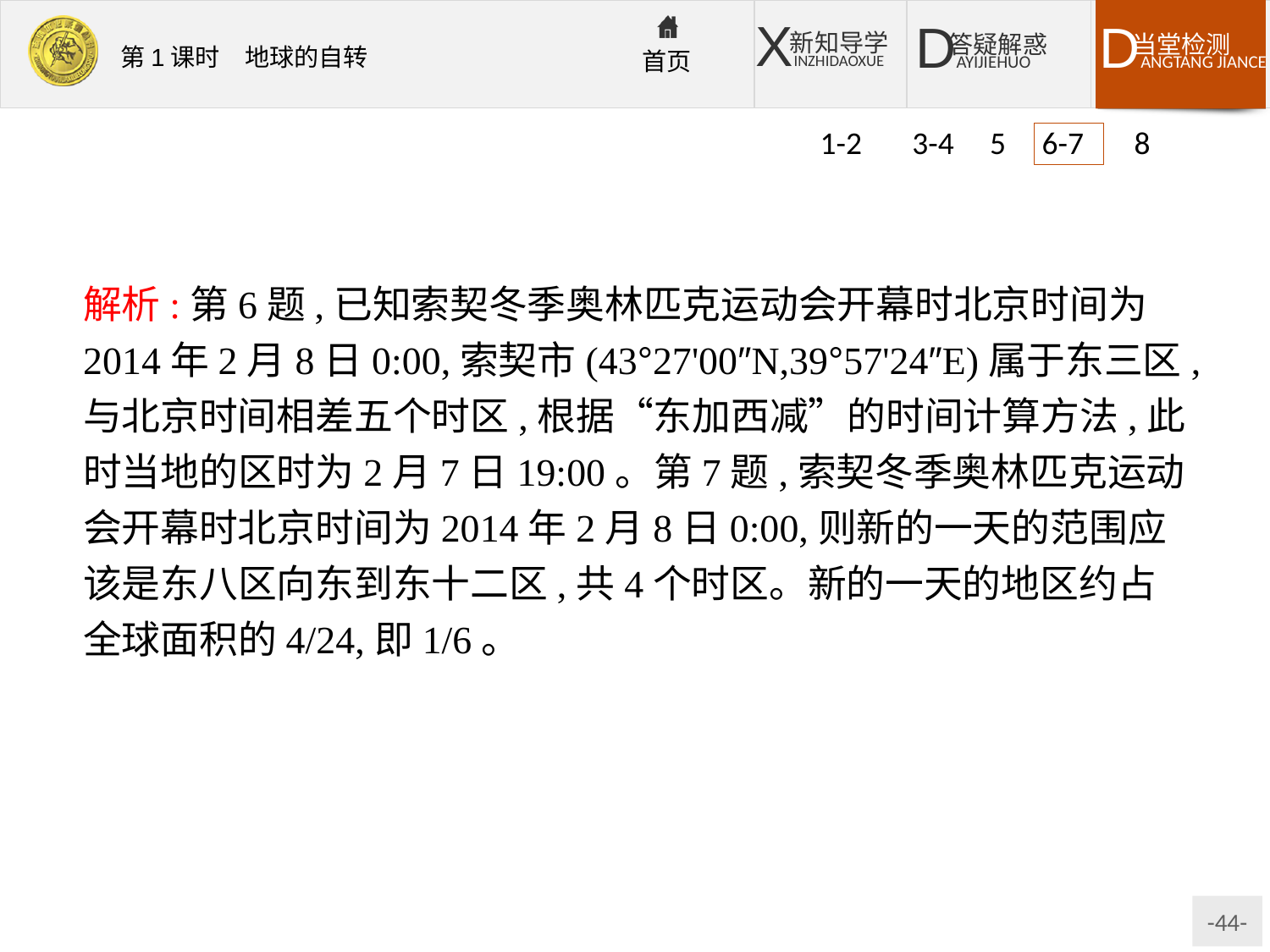

1-2       3-4     5     6-7       8

解析:第6题,已知索契冬季奥林匹克运动会开幕时北京时间为2014年2月8日0:00,索契市(43°27'00″N,39°57'24″E)属于东三区,与北京时间相差五个时区,根据“东加西减”的时间计算方法,此时当地的区时为2月7日19:00。第7题,索契冬季奥林匹克运动会开幕时北京时间为2014年2月8日0:00,则新的一天的范围应该是东八区向东到东十二区,共4个时区。新的一天的地区约占全球面积的4/24,即1/6。
答案:6.D　7.D